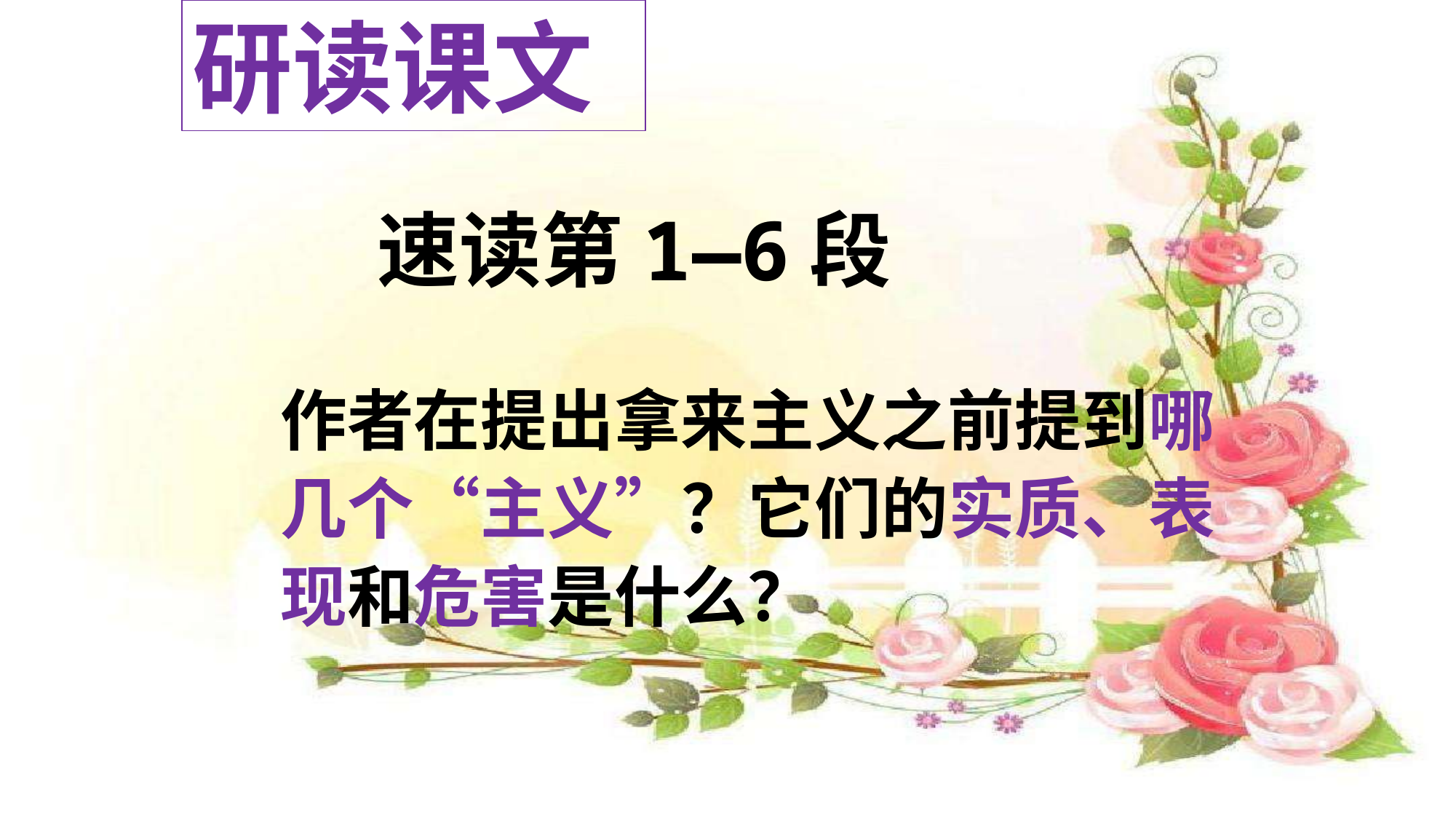

研读课文
   速读第1—6段
作者在提出拿来主义之前提到哪几个“主义”？它们的实质、表现和危害是什么？